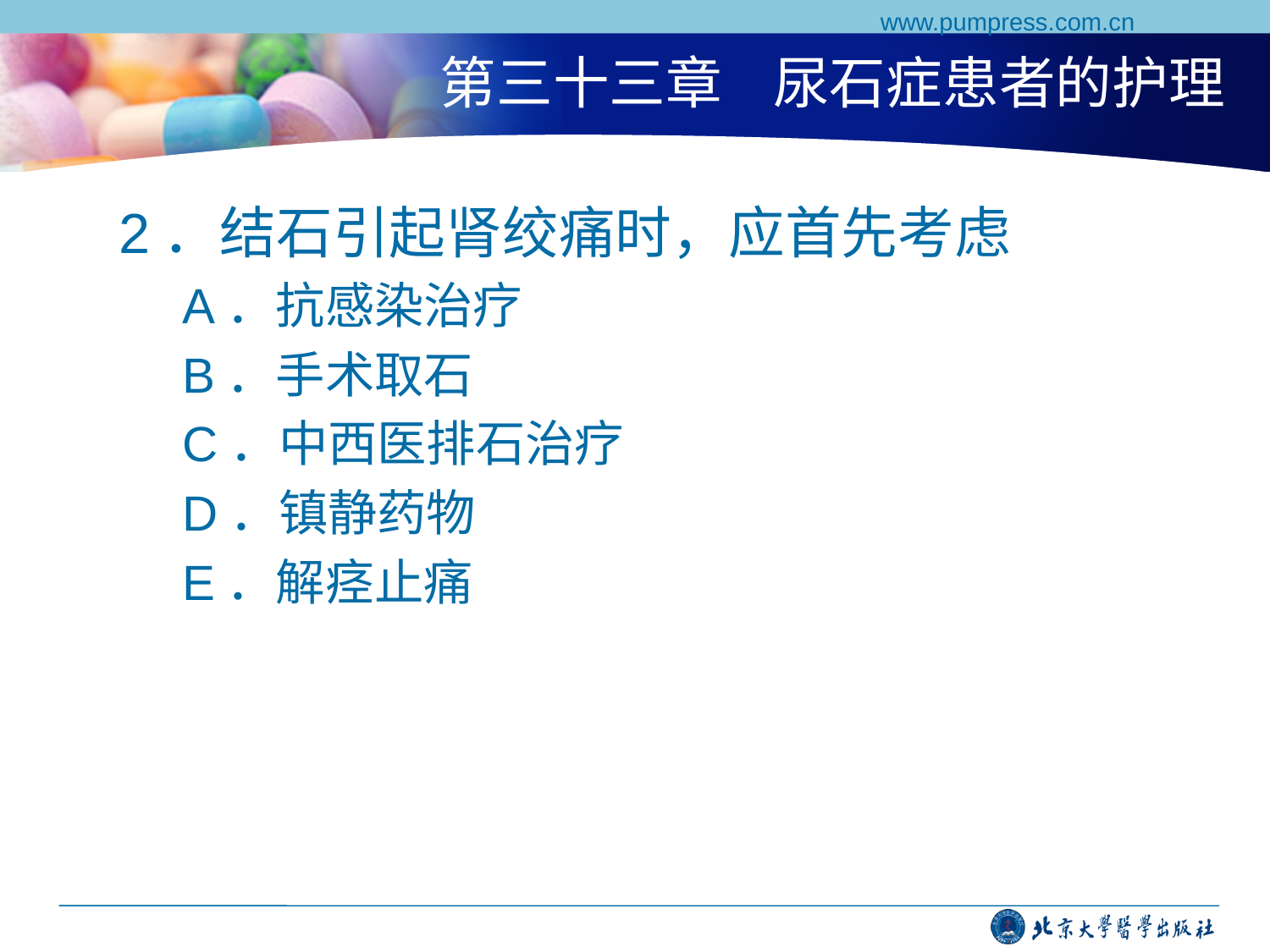

www.pumpress.com.cn
# 第三十三章    尿石症患者的护理
2．结石引起肾绞痛时，应首先考虑
A．抗感染治疗
B．手术取石
C．中西医排石治疗
D．镇静药物
E．解痉止痛